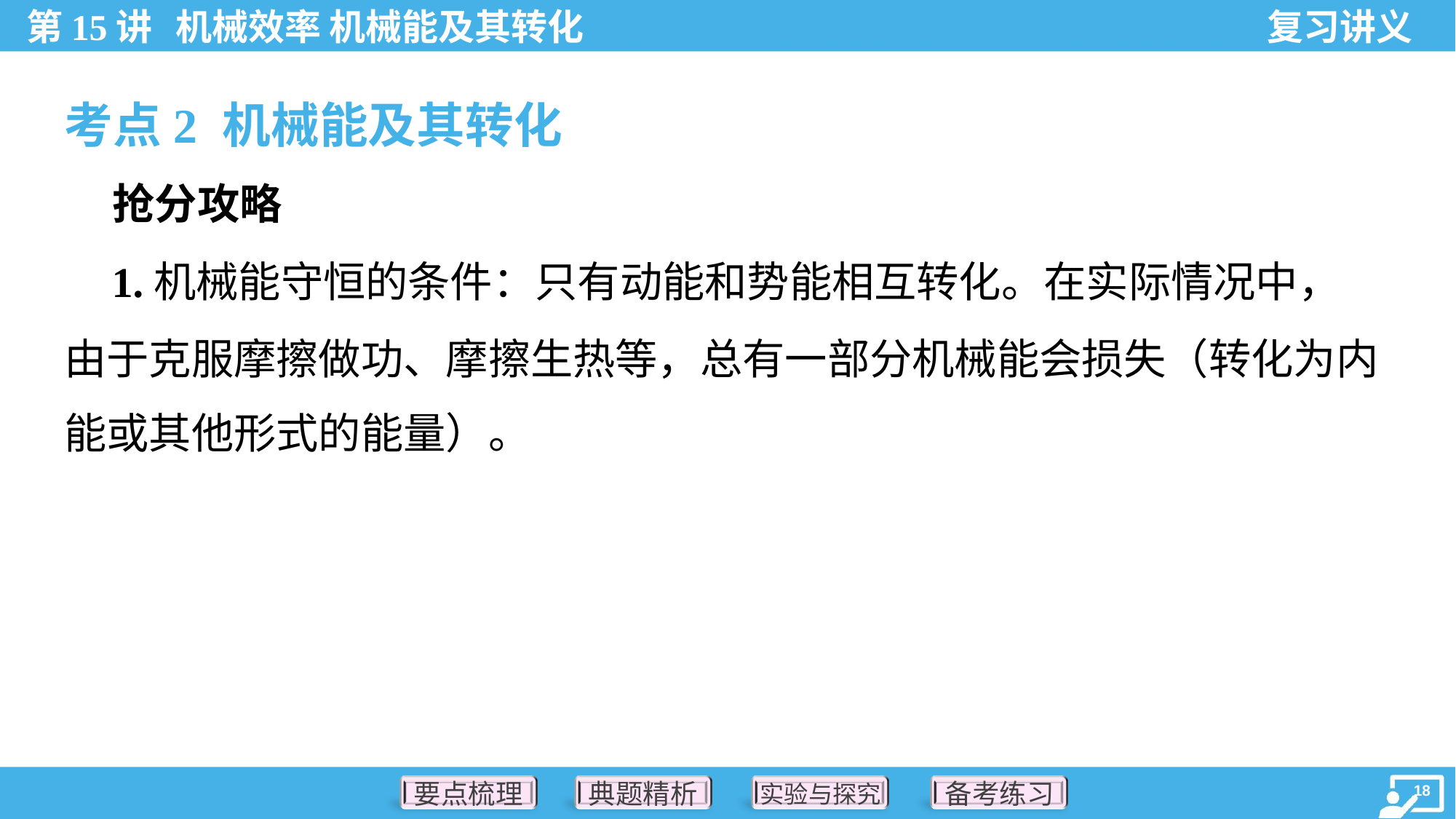

考点2 机械能及其转化
    抢分攻略
    1.机械能守恒的条件：只有动能和势能相互转化。在实际情况中，
由于克服摩擦做功、摩擦生热等，总有一部分机械能会损失（转化为内
能或其他形式的能量）。